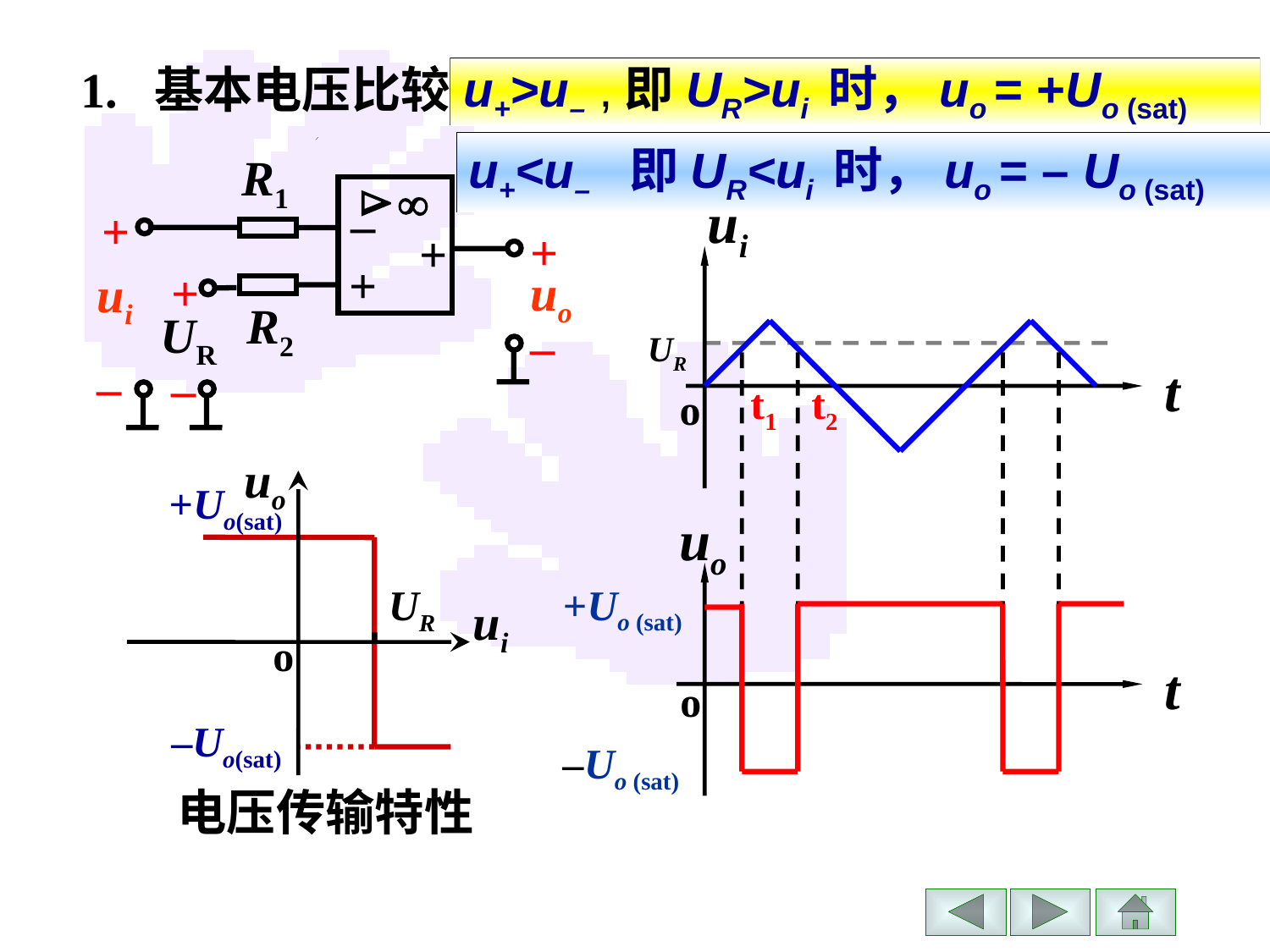

1.  基本电压比较器
 u+>u– ,即UR>ui 时，uo = +Uo (sat)
u+<u–  即UR<ui 时，uo = – Uo (sat)

R1
∞
Δ

–
+
+
+

+

+
uo
ui

R2
UR
–

–
–

ui

t
o

UR

t1
t2
uo

UR
ui
o

 +Uo(sat)

–Uo(sat)
电压传输特性
uo

+Uo (sat)
t
o

 –Uo (sat)